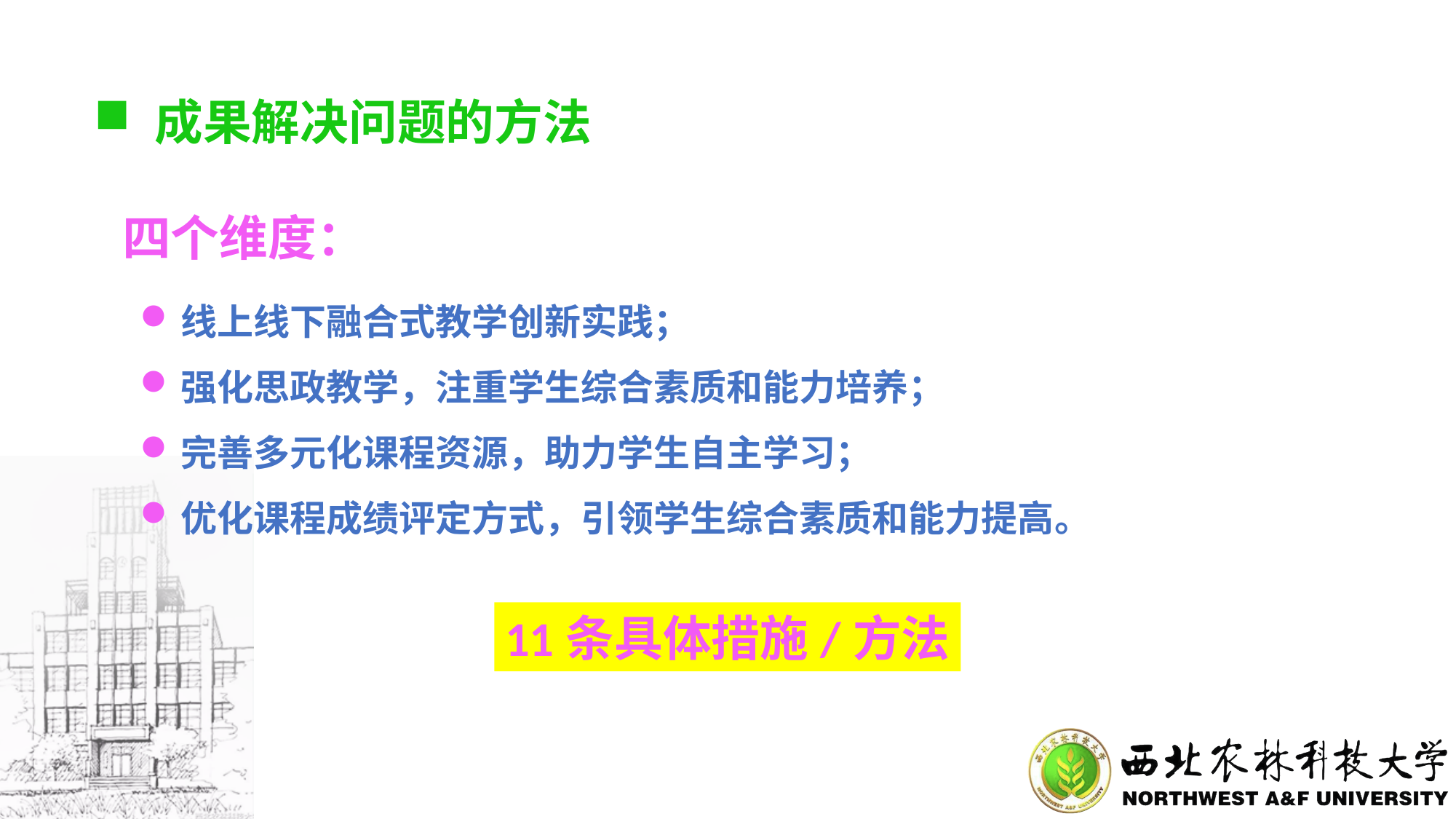

成果解决问题的方法
四个维度：
线上线下融合式教学创新实践；
强化思政教学，注重学生综合素质和能力培养；
完善多元化课程资源，助力学生自主学习；
优化课程成绩评定方式，引领学生综合素质和能力提高。
11条具体措施/方法